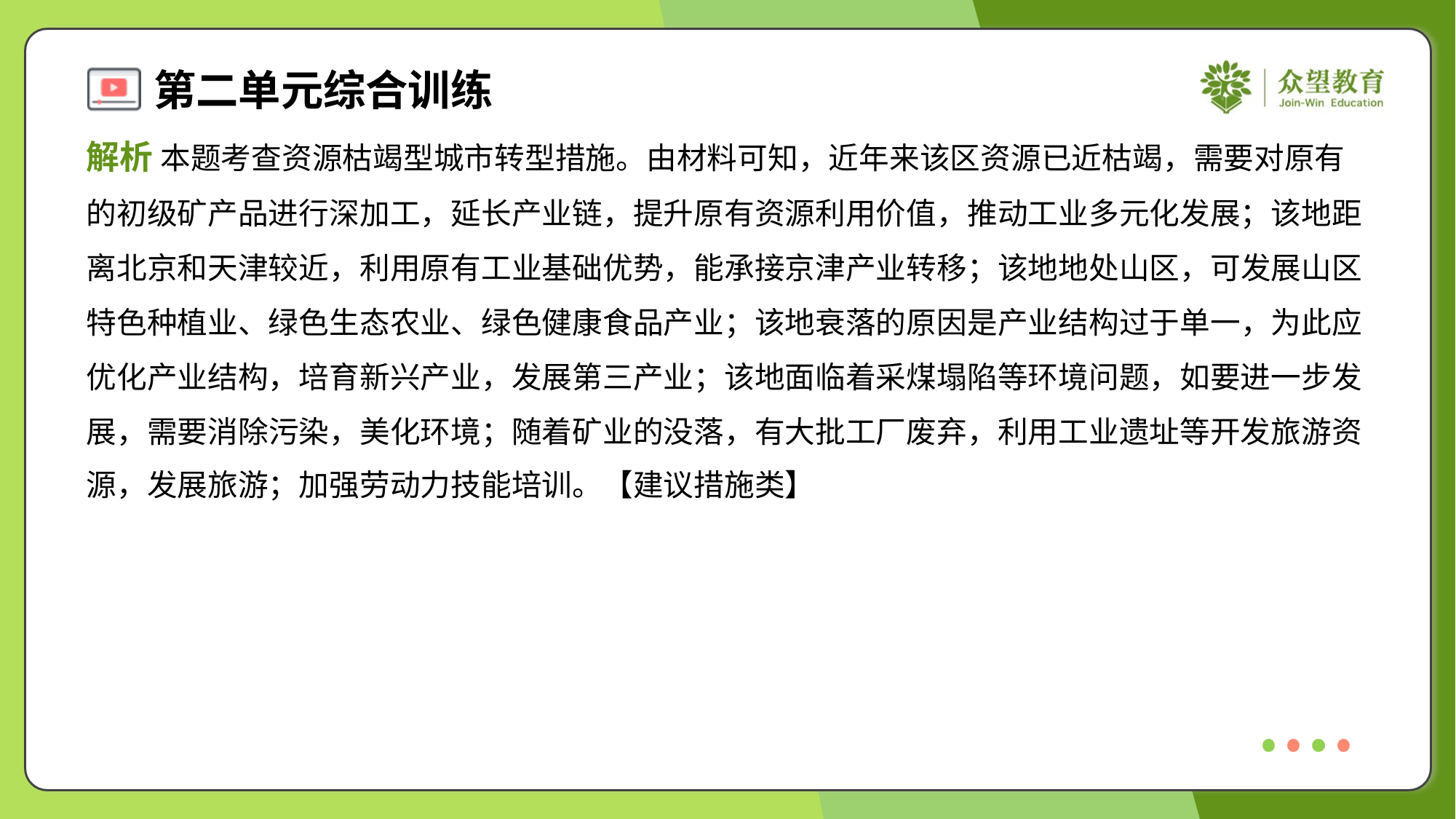

解析 本题考查资源枯竭型城市转型措施。由材料可知，近年来该区资源已近枯竭，需要对原有
的初级矿产品进行深加工，延长产业链，提升原有资源利用价值，推动工业多元化发展；该地距
离北京和天津较近，利用原有工业基础优势，能承接京津产业转移；该地地处山区，可发展山区
特色种植业、绿色生态农业、绿色健康食品产业；该地衰落的原因是产业结构过于单一，为此应
优化产业结构，培育新兴产业，发展第三产业；该地面临着采煤塌陷等环境问题，如要进一步发
展，需要消除污染，美化环境；随着矿业的没落，有大批工厂废弃，利用工业遗址等开发旅游资
源，发展旅游；加强劳动力技能培训。【建议措施类】